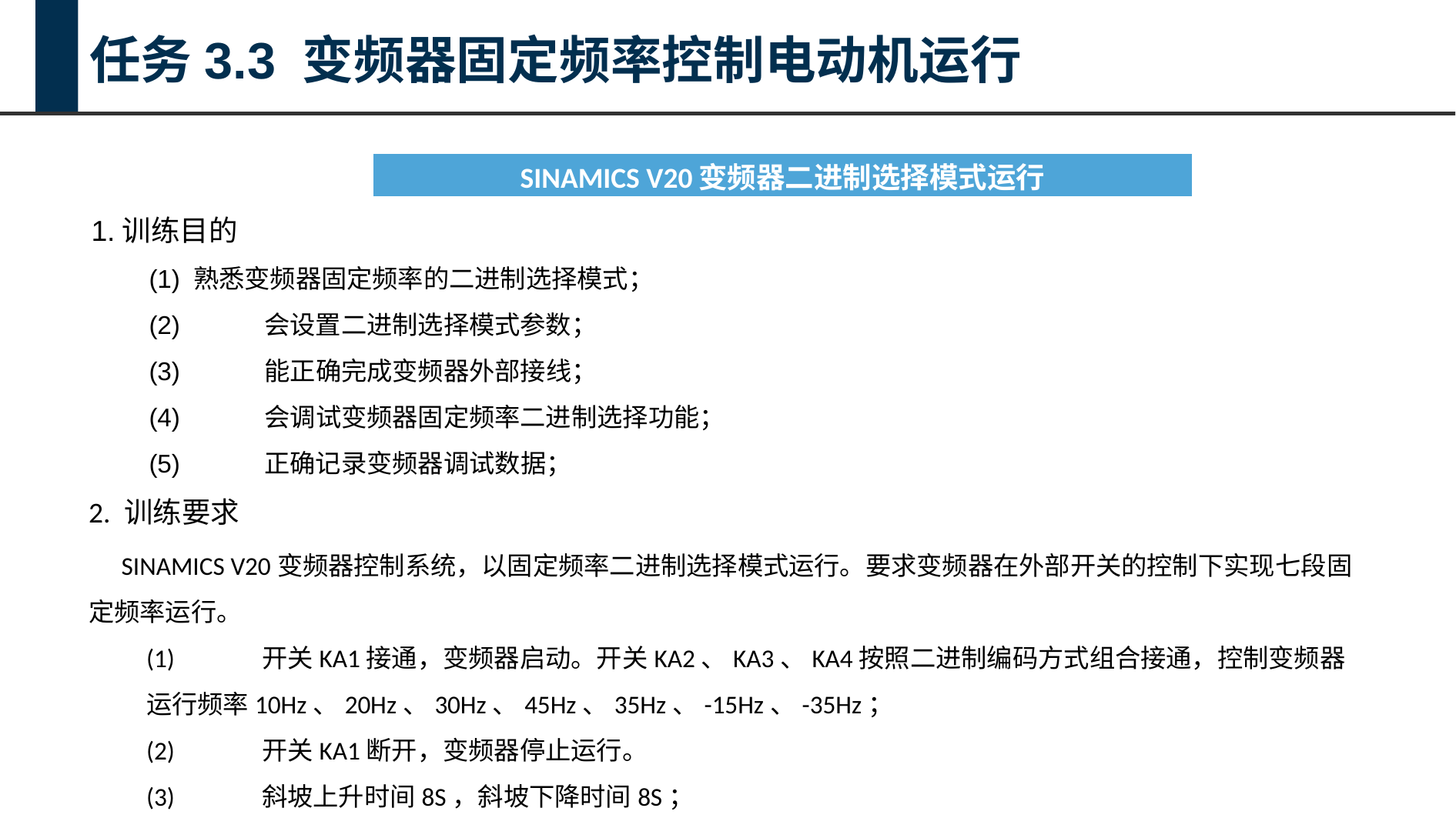

任务3.3 变频器固定频率控制电动机运行
| SINAMICS V20变频器二进制选择模式运行 |
| --- |
1.训练目的
(1) 熟悉变频器固定频率的二进制选择模式；
(2)	会设置二进制选择模式参数；
(3)	能正确完成变频器外部接线；
(4)	会调试变频器固定频率二进制选择功能；
(5)	正确记录变频器调试数据；
2. 训练要求
     SINAMICS V20变频器控制系统，以固定频率二进制选择模式运行。要求变频器在外部开关的控制下实现七段固定频率运行。
(1)	开关KA1接通，变频器启动。开关KA2、KA3、KA4按照二进制编码方式组合接通，控制变频器运行频率10Hz、20Hz、30Hz、45Hz、35Hz、-15Hz、-35Hz；
(2)	开关KA1断开，变频器停止运行。
(3)	斜坡上升时间8S，斜坡下降时间8S；